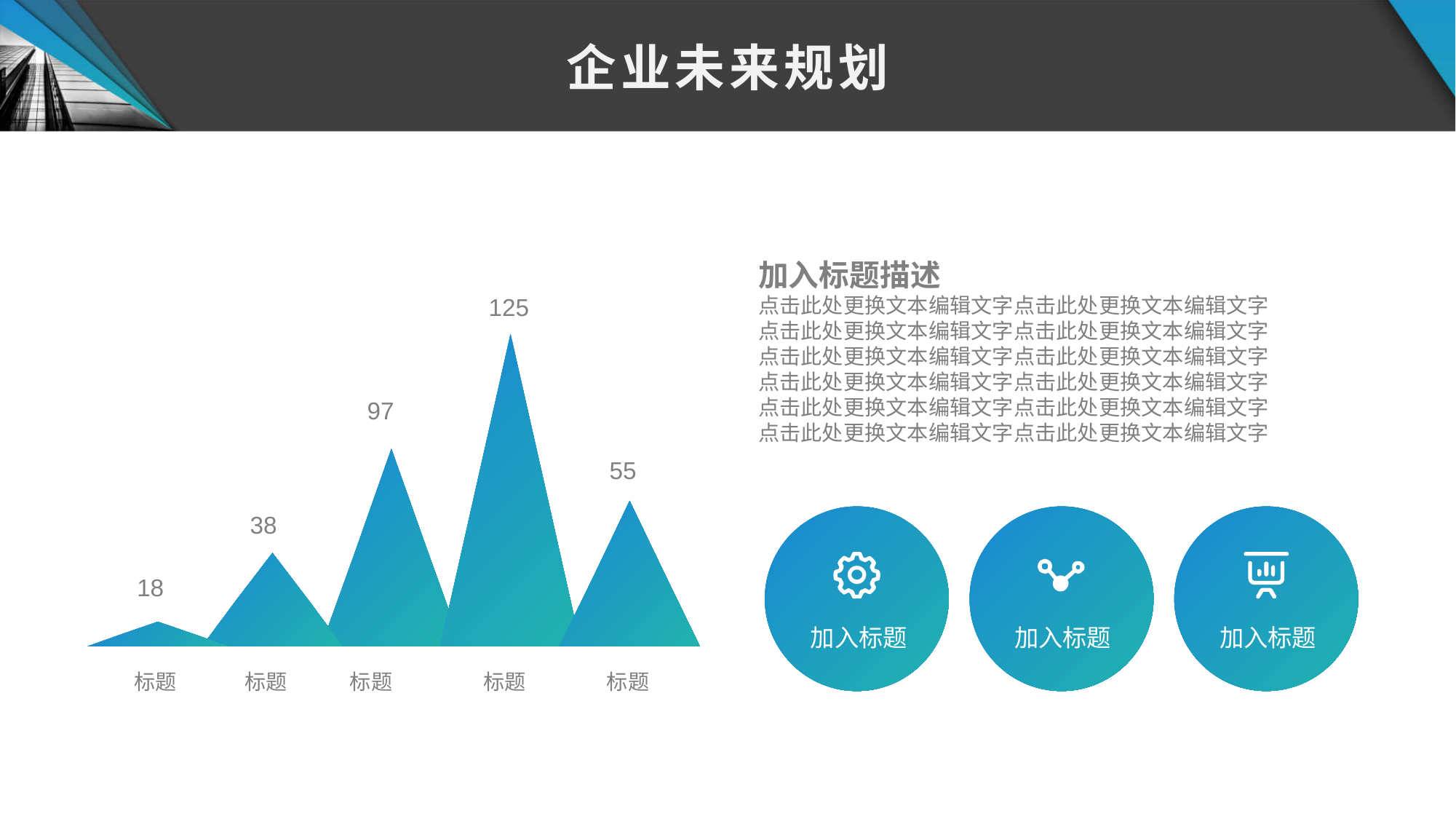

企业未来规划
加入标题描述
点击此处更换文本编辑文字点击此处更换文本编辑文字
点击此处更换文本编辑文字点击此处更换文本编辑文字
点击此处更换文本编辑文字点击此处更换文本编辑文字
点击此处更换文本编辑文字点击此处更换文本编辑文字
点击此处更换文本编辑文字点击此处更换文本编辑文字
点击此处更换文本编辑文字点击此处更换文本编辑文字

加入标题
加入标题
加入标题
125

97

55

38

18

标题
标题
标题
标题
标题